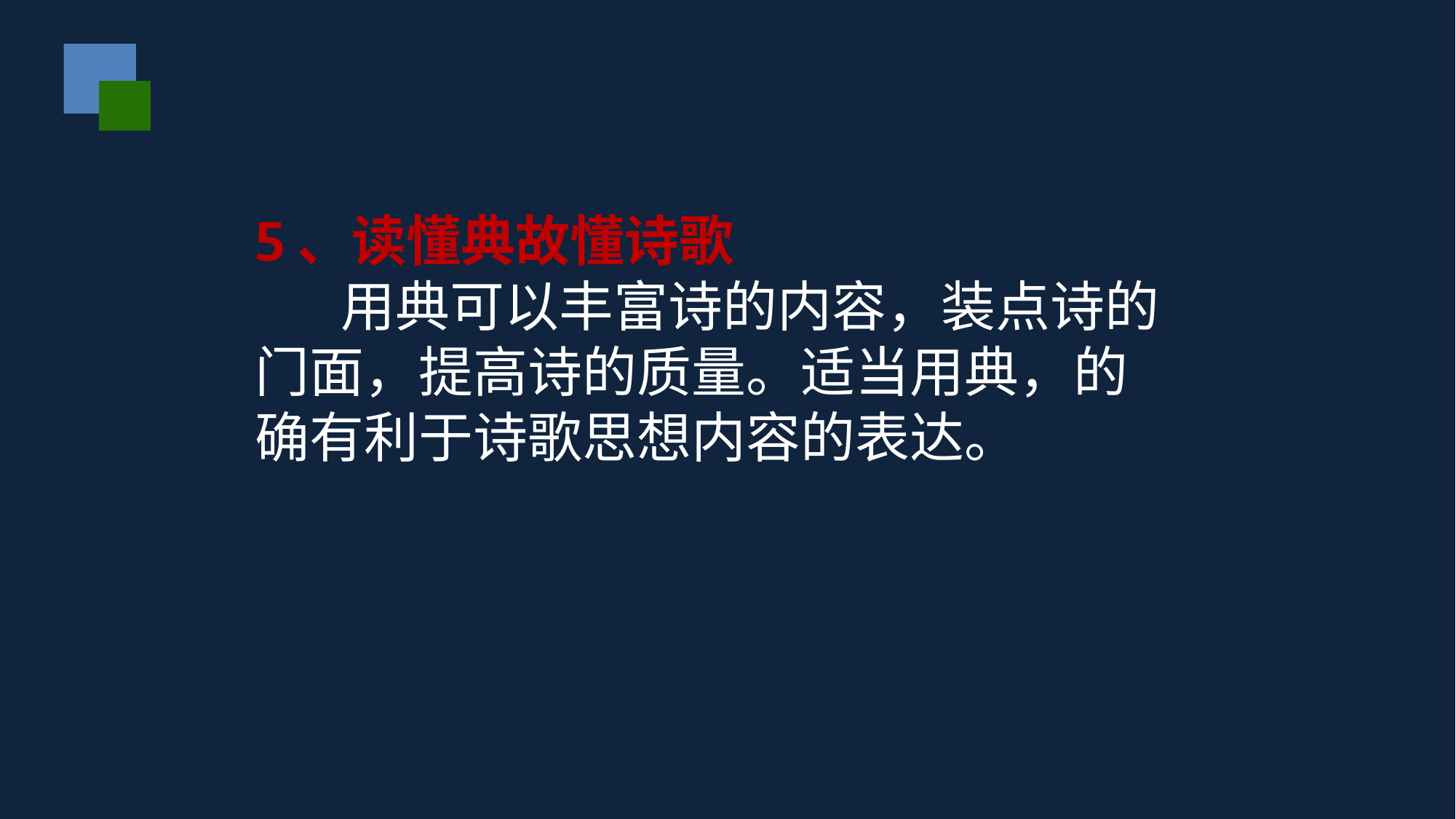

5、读懂典故懂诗歌
      用典可以丰富诗的内容，装点诗的门面，提高诗的质量。适当用典，的确有利于诗歌思想内容的表达。